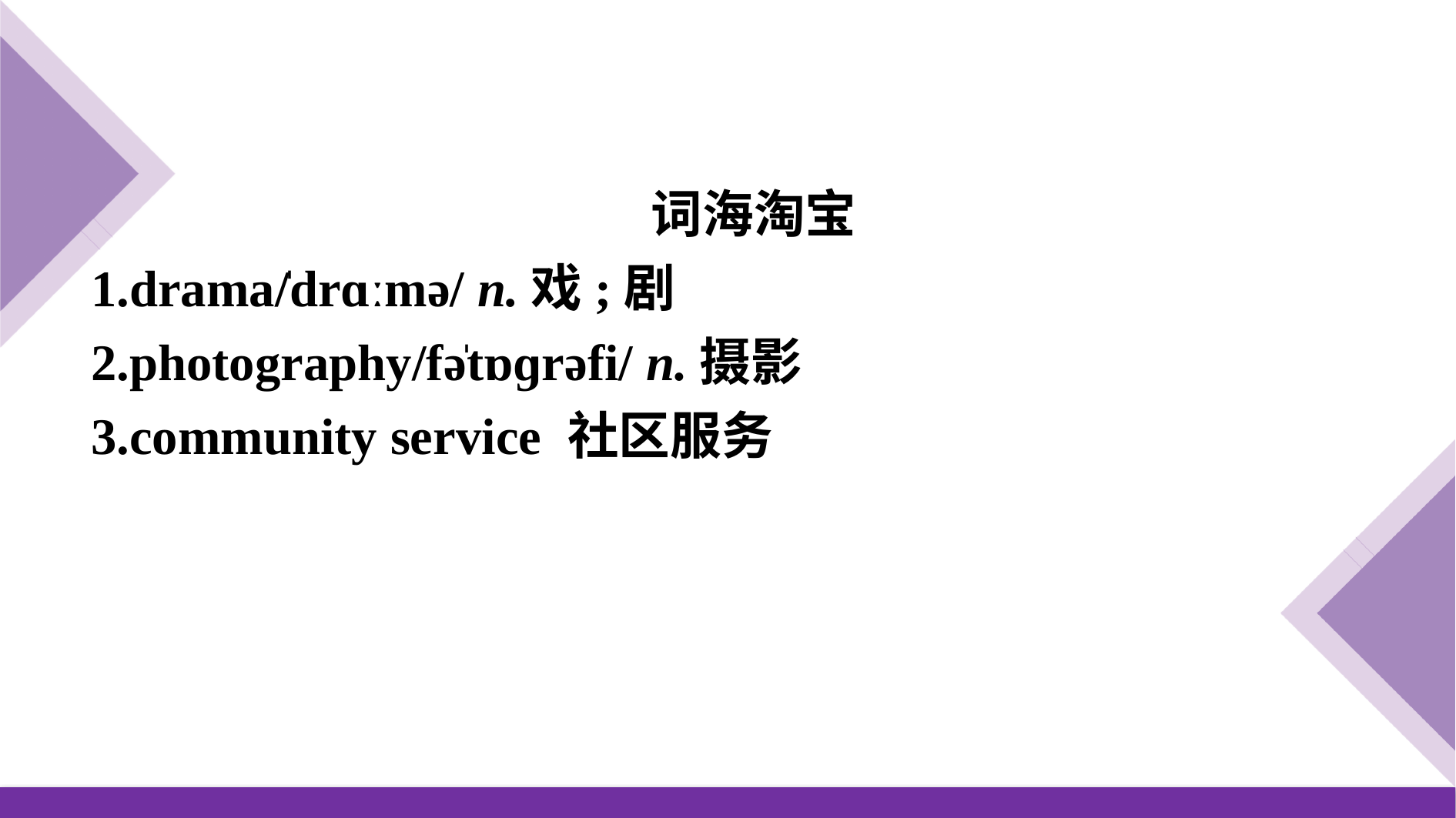

词海淘宝
1.drama/̍drɑːmə/ n.戏;剧
2.photography/fə̍tɒɡrəfi/ n.摄影
3.community service 社区服务